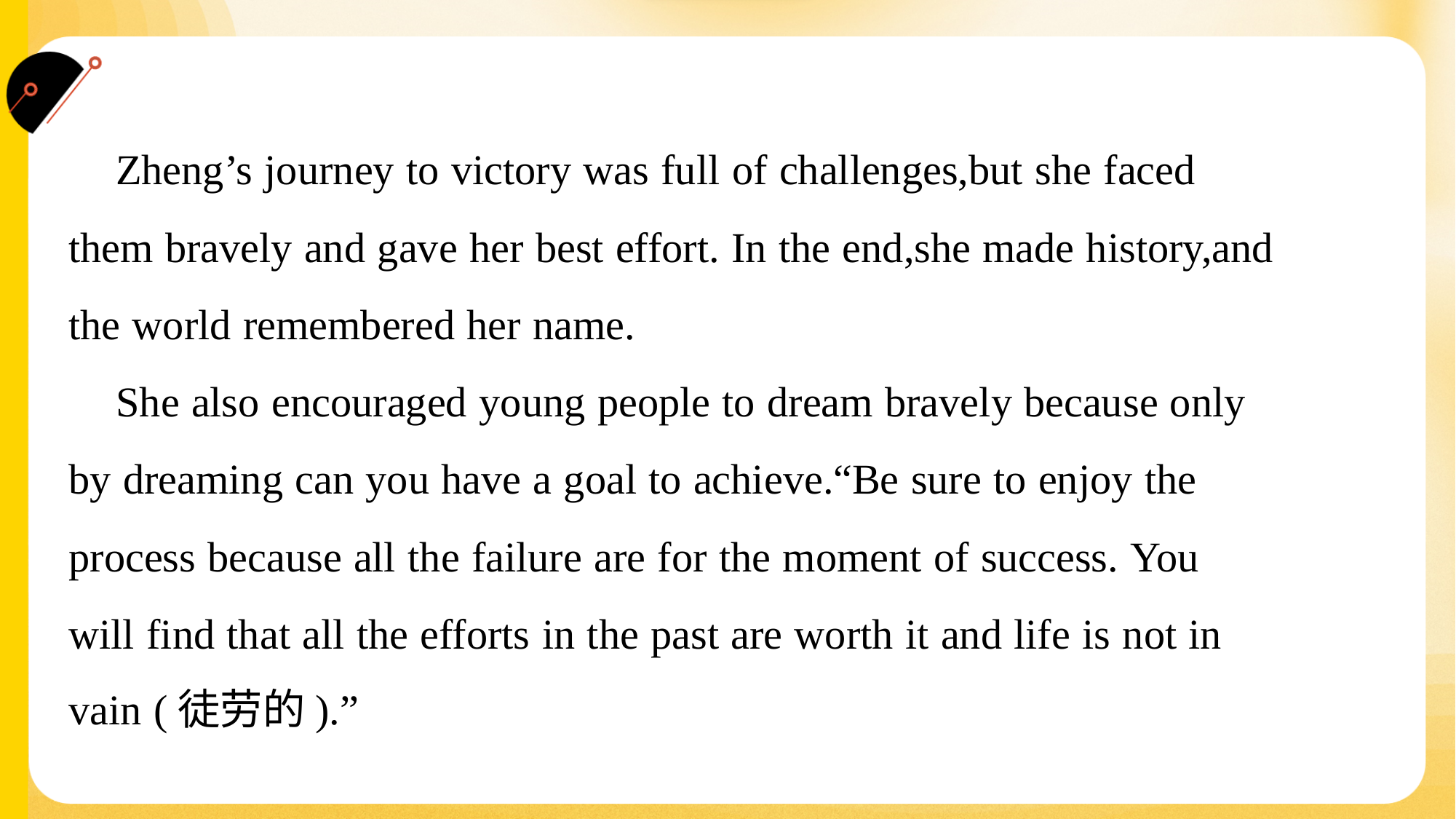

Zheng’s journey to victory was full of challenges,but she faced
them bravely and gave her best effort. In the end,she made history,and
the world remembered her name.
    She also encouraged young people to dream bravely because only
by dreaming can you have a goal to achieve.“Be sure to enjoy the
process because all the failure are for the moment of success. You
will find that all the efforts in the past are worth it and life is not in
vain (徒劳的).”#1.3